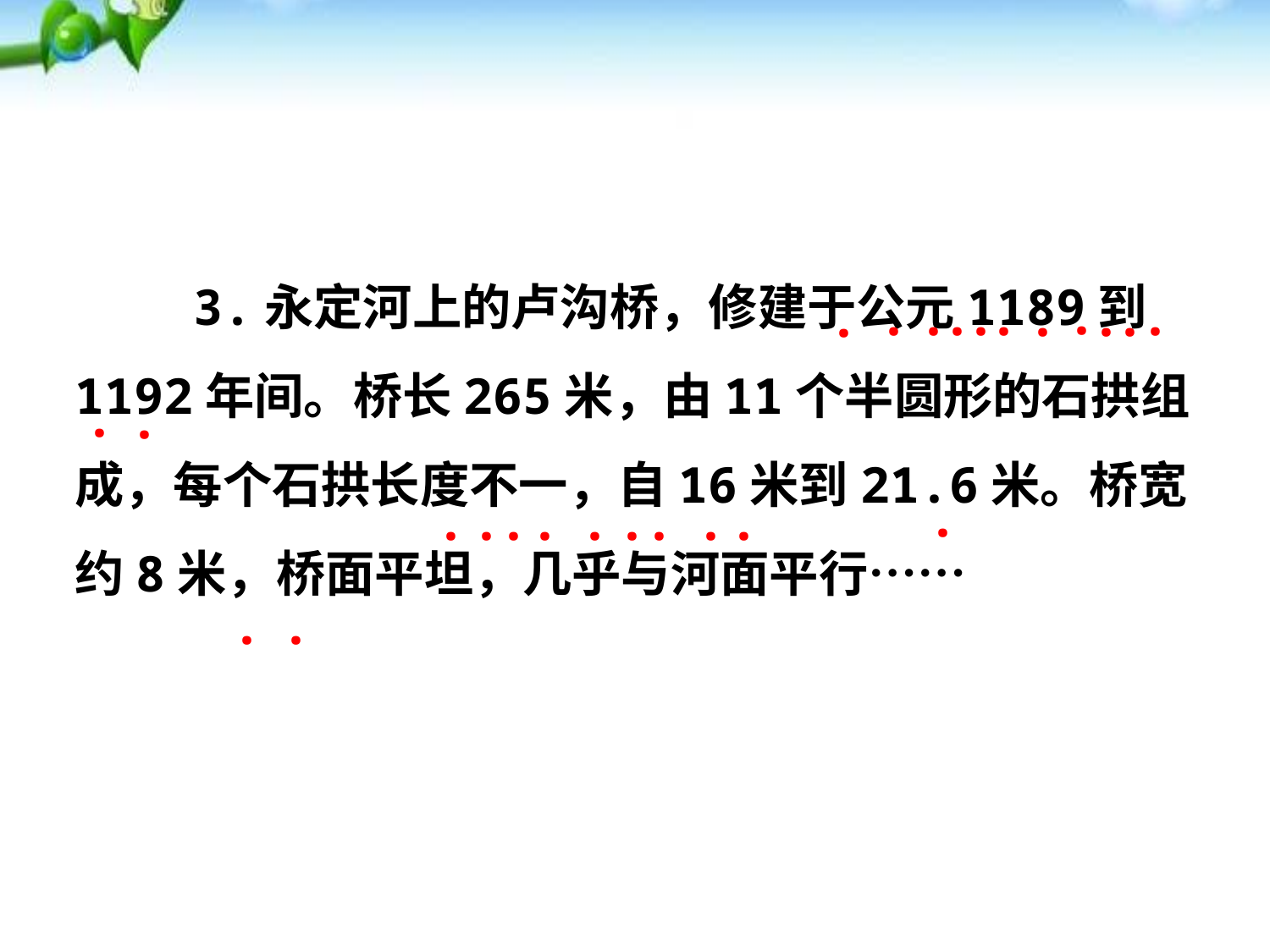

3.永定河上的卢沟桥，修建于公元1189到1192年间。桥长265米，由11个半圆形的石拱组成，每个石拱长度不一，自16米到21.6米。桥宽约8米，桥面平坦，几乎与河面平行……
·
·
·
·
·
·
·
·
·
·
·
·
·
·
·
·
·
·
·
·
·
·
·
·
·